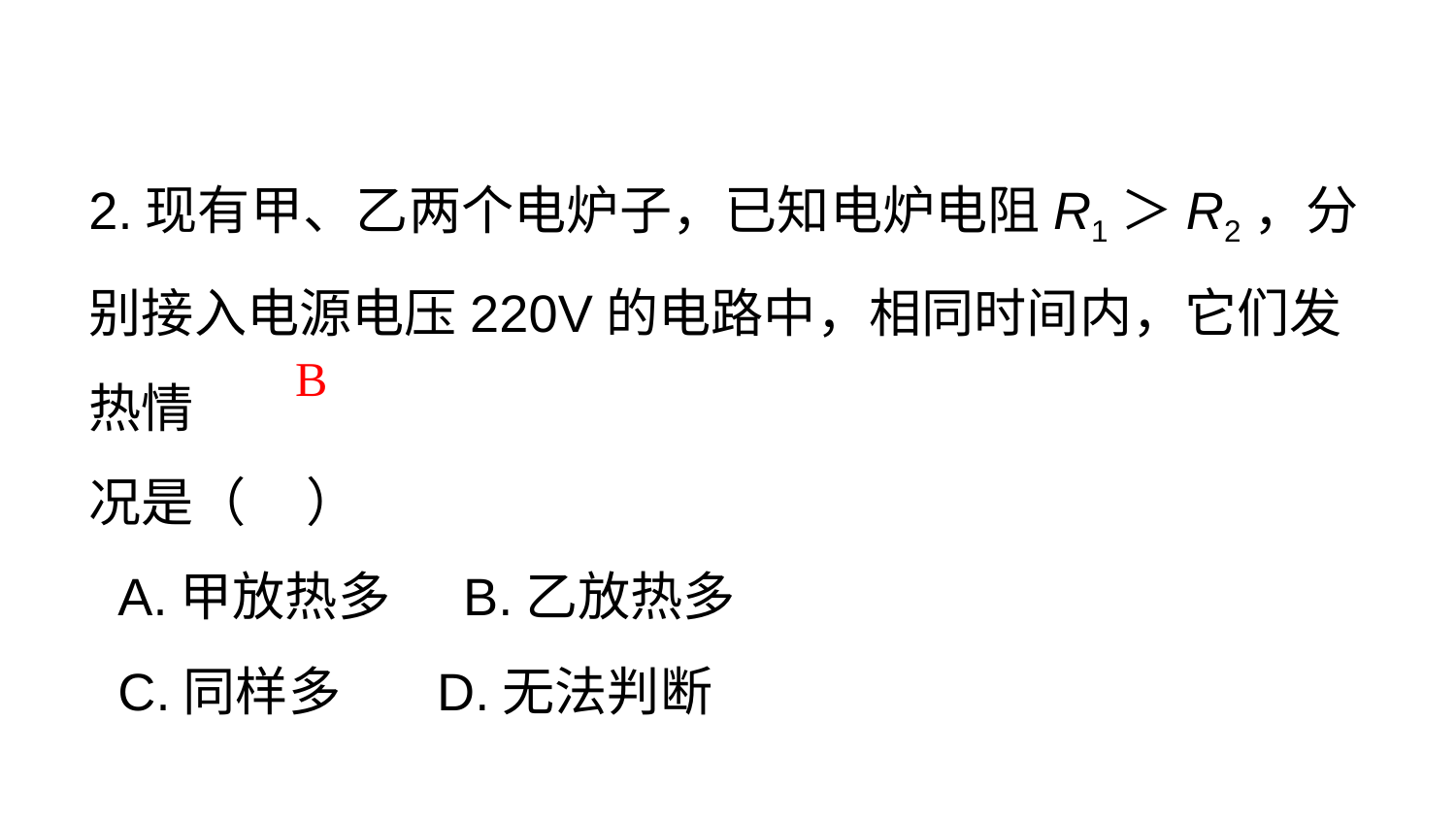

2.现有甲、乙两个电炉子，已知电炉电阻R1＞R2，分别接入电源电压220V的电路中，相同时间内，它们发热情
况是（     ）
  A.甲放热多     B.乙放热多
  C.同样多       D.无法判断
B